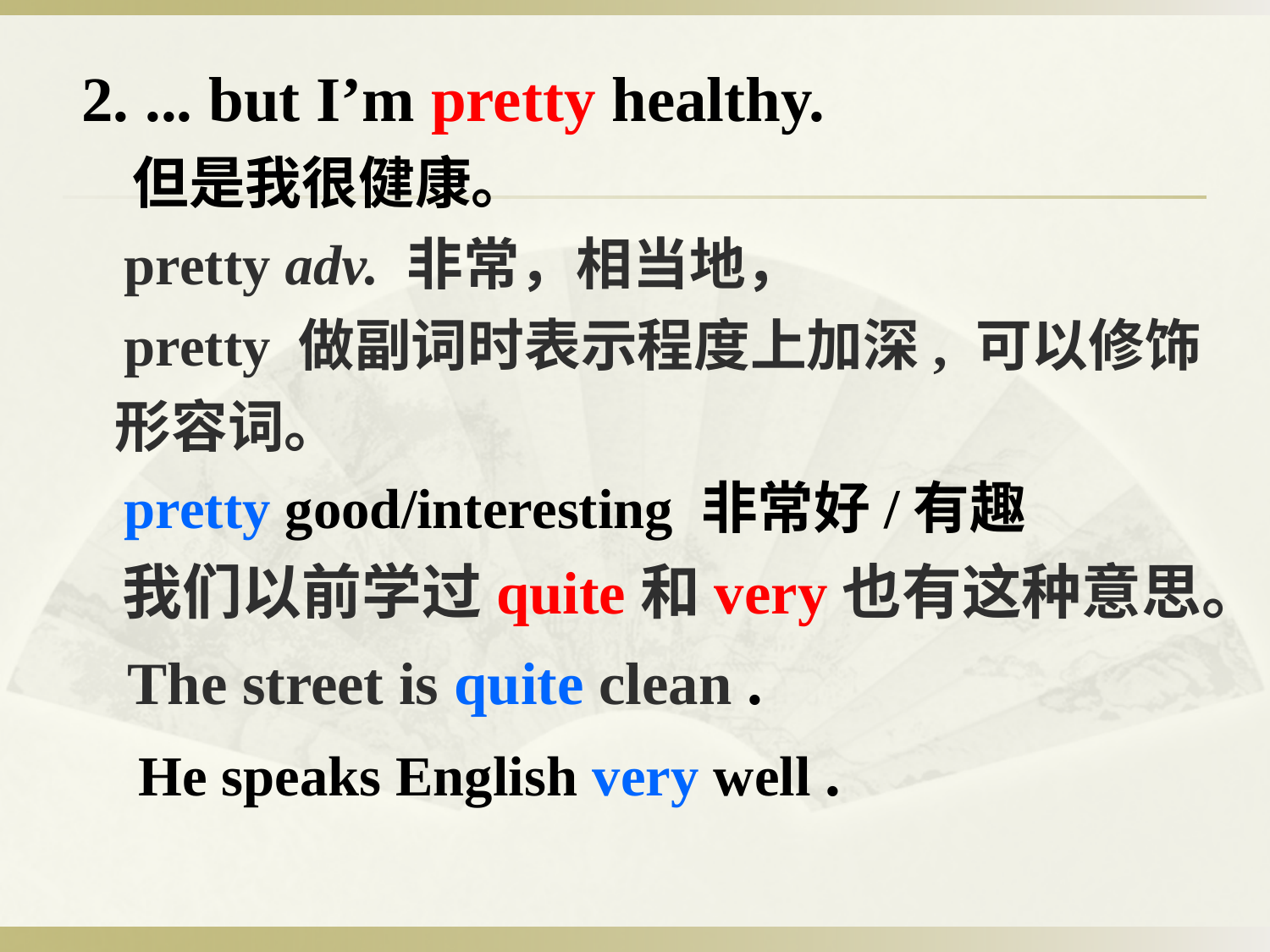

2. ... but I’m pretty healthy.
    但是我很健康。
    pretty adv. 非常，相当地，
    pretty 做副词时表示程度上加深, 可以修饰形容词。
    pretty good/interesting 非常好/有趣
   我们以前学过quite和very也有这种意思。
    The street is quite clean .
     He speaks English very well .